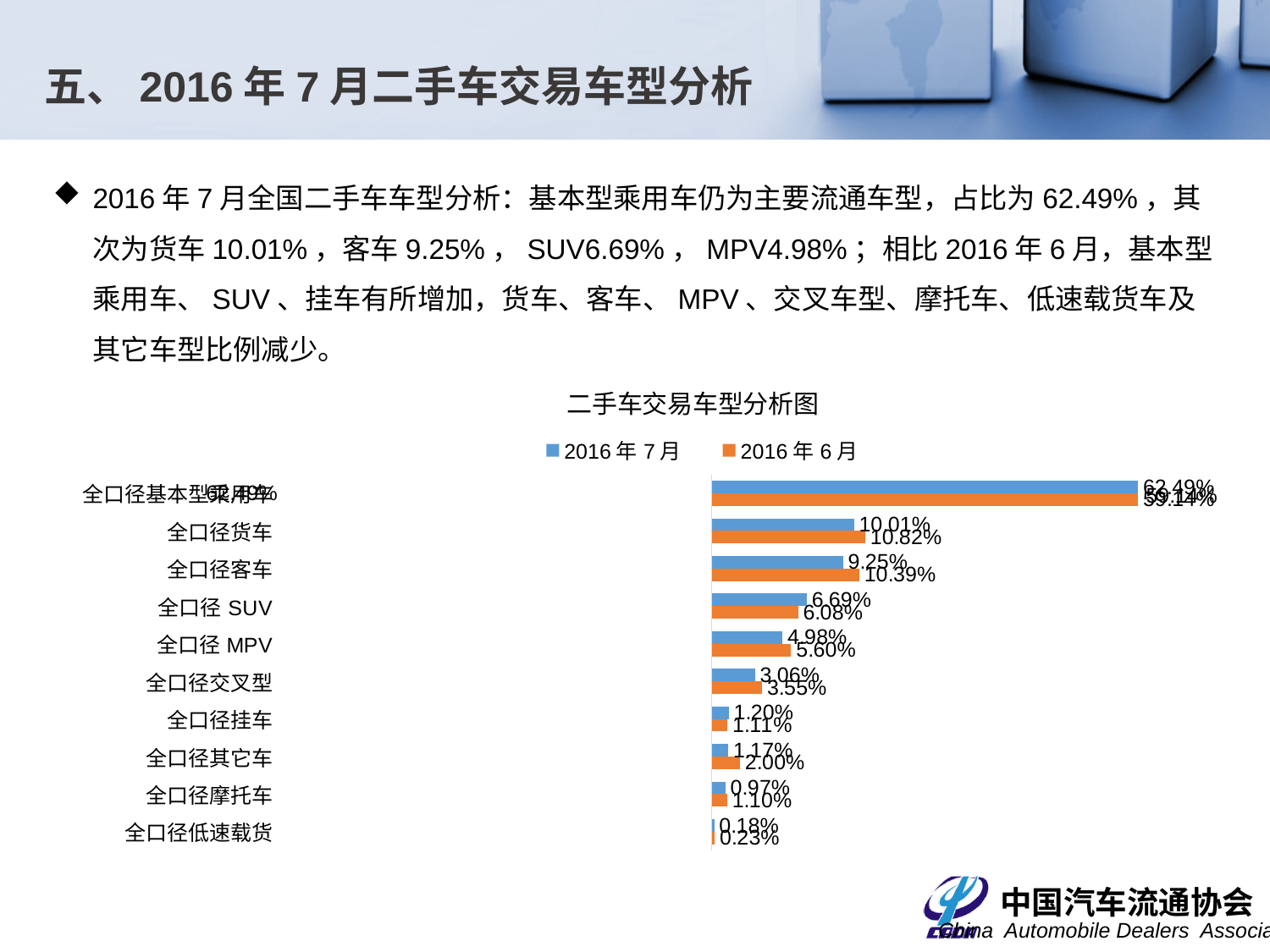

五、2016年7月二手车交易车型分析
2016年7月全国二手车车型分析：基本型乘用车仍为主要流通车型，占比为62.49%，其次为货车10.01%，客车9.25%，SUV6.69%，MPV4.98%；相比2016年6月，基本型乘用车、SUV、挂车有所增加，货车、客车、MPV、交叉车型、摩托车、低速载货车及其它车型比例减少。

### Chart: 二手车交易车型分析图

| Category | 2016年6月 | 2016年7月 |
|---|---|---|
| 全口径低速载货 | 0.0022839862032576794 | 0.001765478832606181 |
| 全口径摩托车 | 0.010961912392640435 | 0.009671594020618053 |
| 全口径其它车 | 0.020020910076898272 | 0.011686662376336955 |
| 全口径挂车 | 0.011126799097153705 | 0.012021895363262895 |
| 全口径交叉型 | 0.035461633917317256 | 0.030568599191036258 |
| 全口径MPV | 0.05597964687374808 | 0.04980901507569659 |
| 全口径SUV | 0.06078701034755683 | 0.06688265132588325 |
| 全口径客车 | 0.10386030309840438 | 0.0925230809134977 |
| 全口径货车 | 0.10815468571372742 | 0.10014901962703486 |
| 全口径基本型乘用车 | 0.5913631122792955 | 0.6249220032740281 |